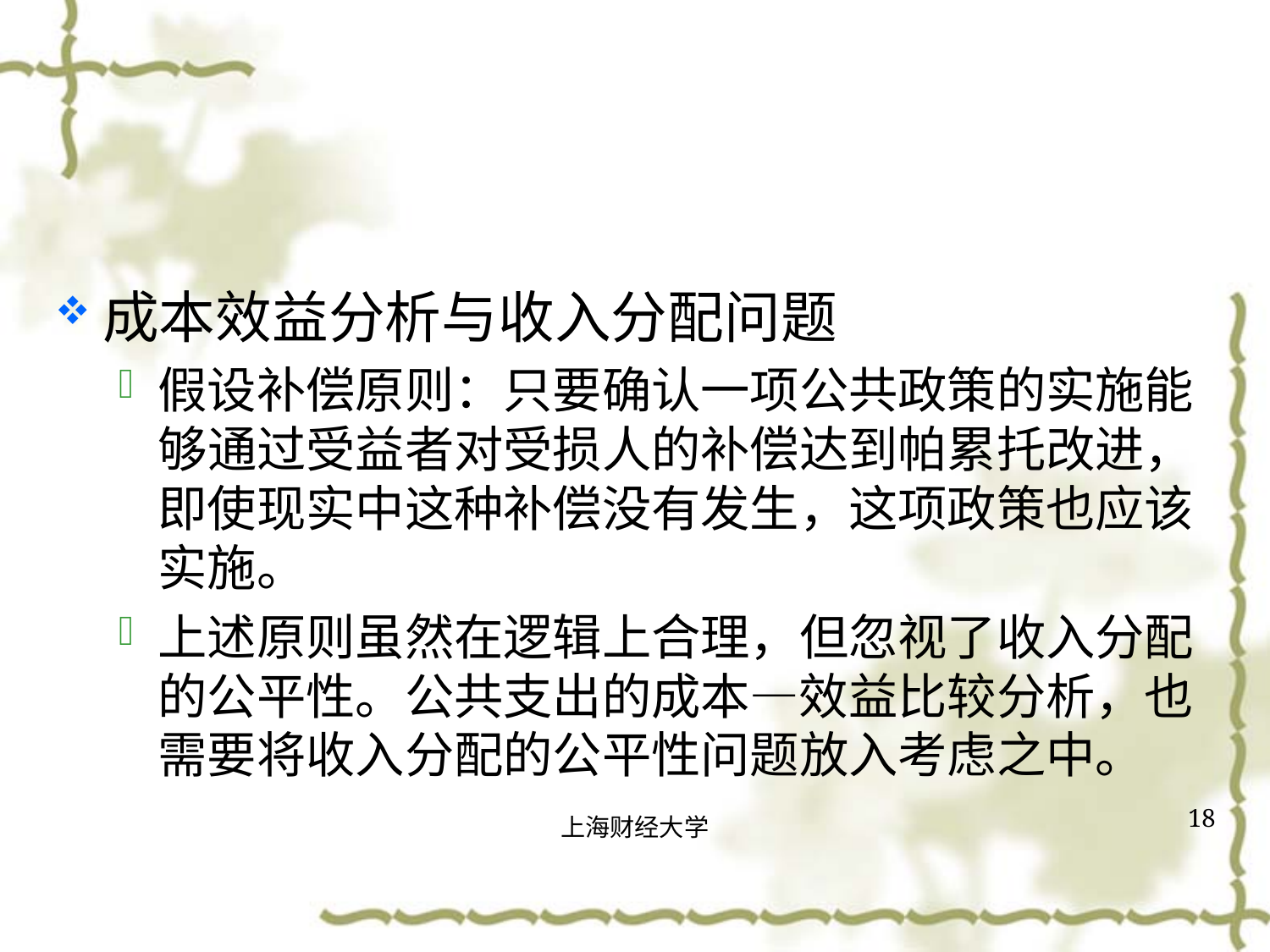

#
成本效益分析与收入分配问题
假设补偿原则：只要确认一项公共政策的实施能够通过受益者对受损人的补偿达到帕累托改进，即使现实中这种补偿没有发生，这项政策也应该实施。
上述原则虽然在逻辑上合理，但忽视了收入分配的公平性。公共支出的成本—效益比较分析，也需要将收入分配的公平性问题放入考虑之中。
18
上海财经大学